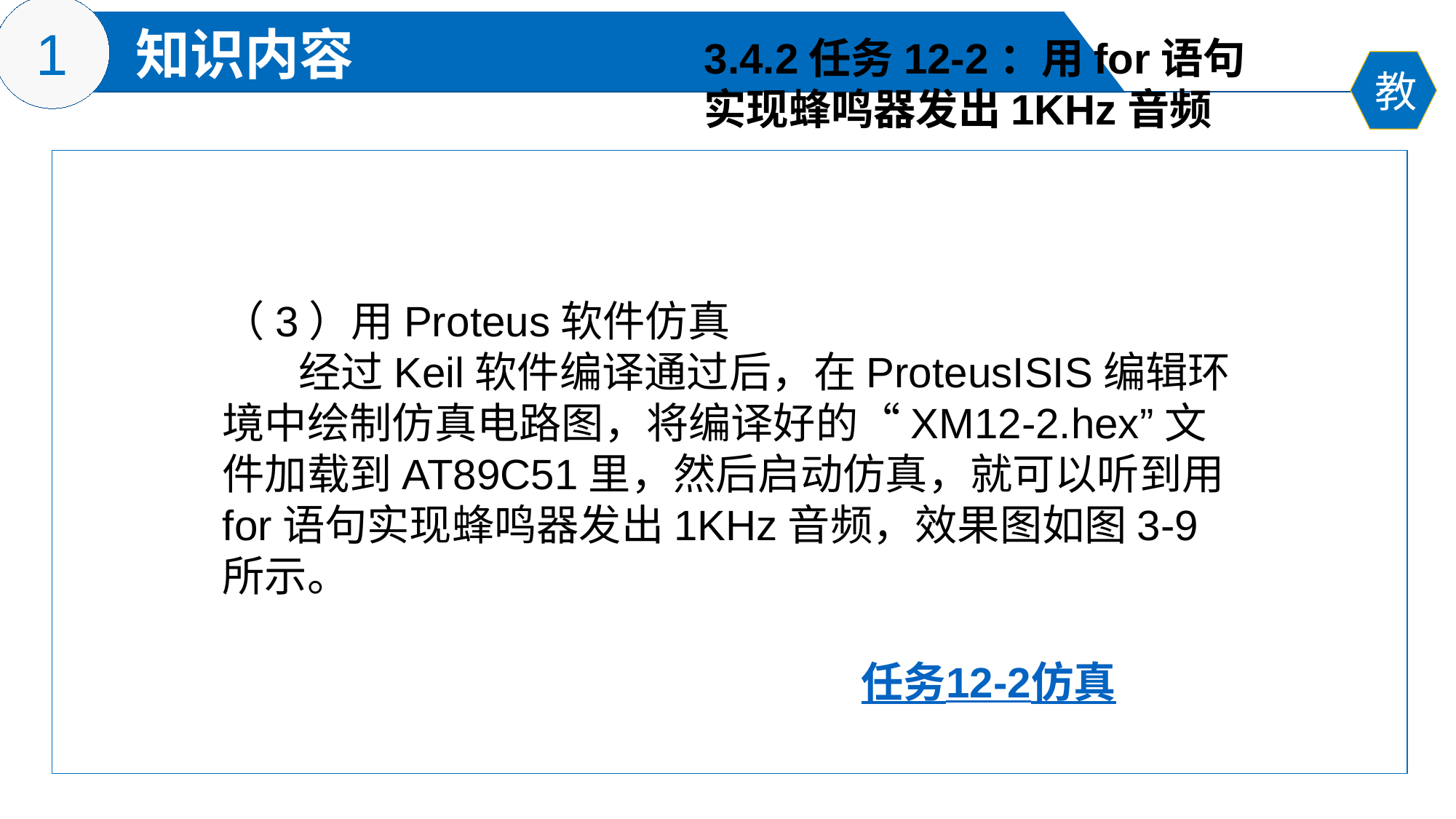

3.4.2任务12-2：用for语句
实现蜂鸣器发出1KHz音频
（3）用Proteus软件仿真
       经过Keil软件编译通过后，在ProteusISIS编辑环境中绘制仿真电路图，将编译好的“XM12-2.hex”文件加载到AT89C51里，然后启动仿真，就可以听到用for语句实现蜂鸣器发出1KHz音频，效果图如图3-9所示。
任务12-2仿真